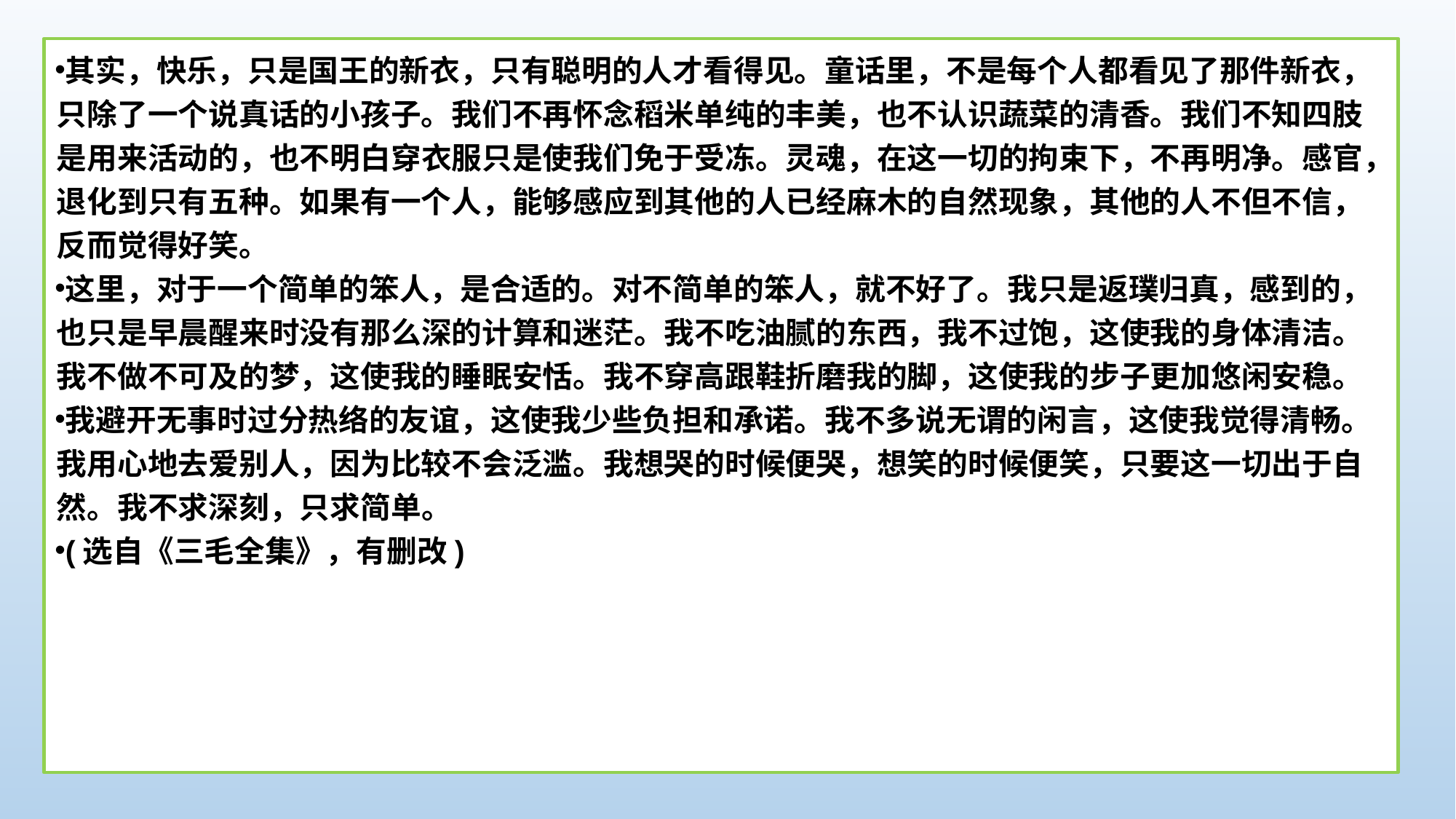

其实，快乐，只是国王的新衣，只有聪明的人才看得见。童话里，不是每个人都看见了那件新衣，只除了一个说真话的小孩子。我们不再怀念稻米单纯的丰美，也不认识蔬菜的清香。我们不知四肢是用来活动的，也不明白穿衣服只是使我们免于受冻。灵魂，在这一切的拘束下，不再明净。感官，退化到只有五种。如果有一个人，能够感应到其他的人已经麻木的自然现象，其他的人不但不信，反而觉得好笑。
这里，对于一个简单的笨人，是合适的。对不简单的笨人，就不好了。我只是返璞归真，感到的，也只是早晨醒来时没有那么深的计算和迷茫。我不吃油腻的东西，我不过饱，这使我的身体清洁。我不做不可及的梦，这使我的睡眠安恬。我不穿高跟鞋折磨我的脚，这使我的步子更加悠闲安稳。
我避开无事时过分热络的友谊，这使我少些负担和承诺。我不多说无谓的闲言，这使我觉得清畅。我用心地去爱别人，因为比较不会泛滥。我想哭的时候便哭，想笑的时候便笑，只要这一切出于自然。我不求深刻，只求简单。
(选自《三毛全集》，有删改)